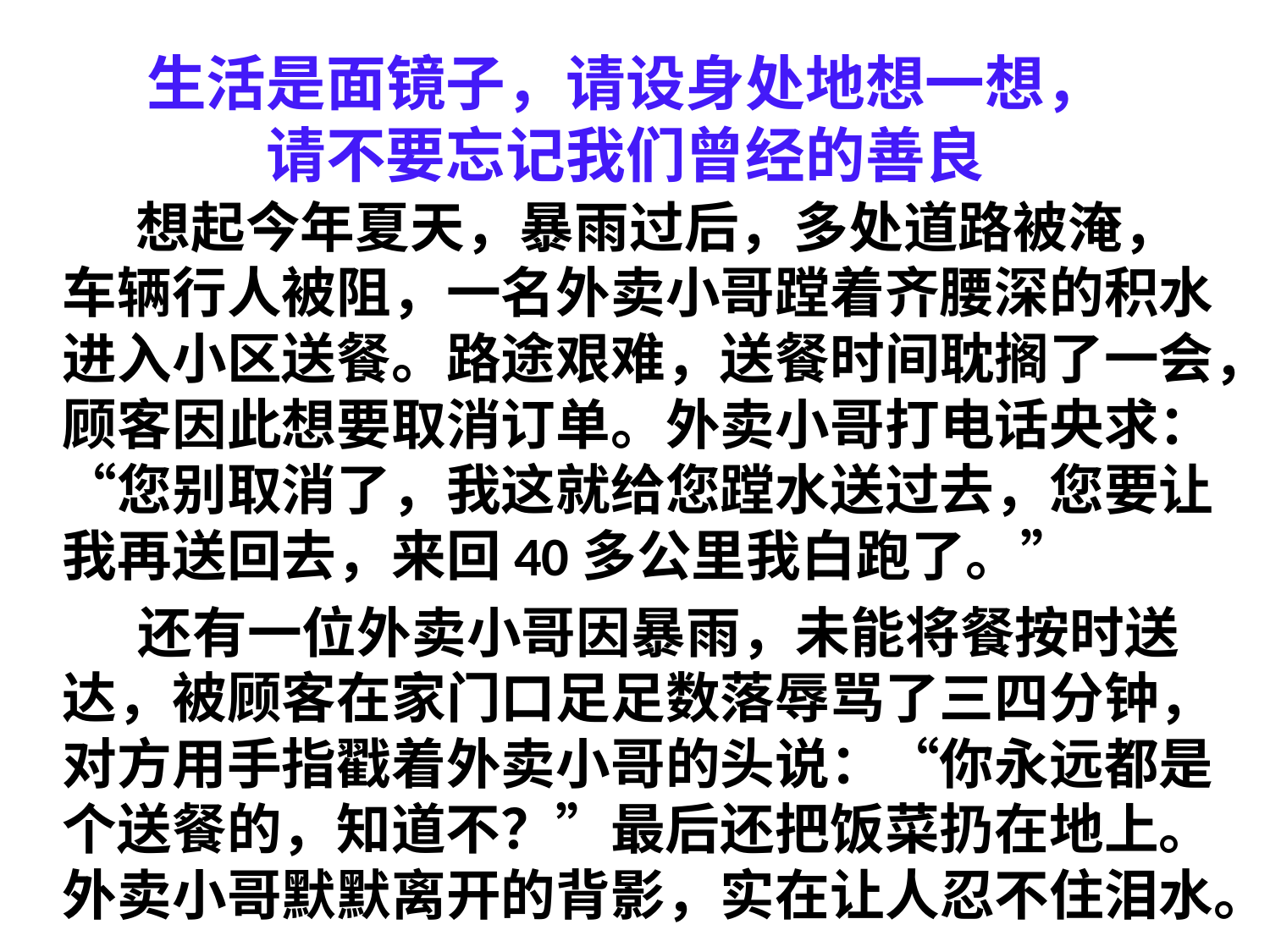

# 生活是面镜子，请设身处地想一想， 请不要忘记我们曾经的善良
         想起今年夏天，暴雨过后，多处道路被淹，车辆行人被阻，一名外卖小哥蹚着齐腰深的积水进入小区送餐。路途艰难，送餐时间耽搁了一会，顾客因此想要取消订单。外卖小哥打电话央求：“您别取消了，我这就给您蹚水送过去，您要让我再送回去，来回40多公里我白跑了。”
         还有一位外卖小哥因暴雨，未能将餐按时送达，被顾客在家门口足足数落辱骂了三四分钟，对方用手指戳着外卖小哥的头说：“你永远都是个送餐的，知道不？”最后还把饭菜扔在地上。外卖小哥默默离开的背影，实在让人忍不住泪水。